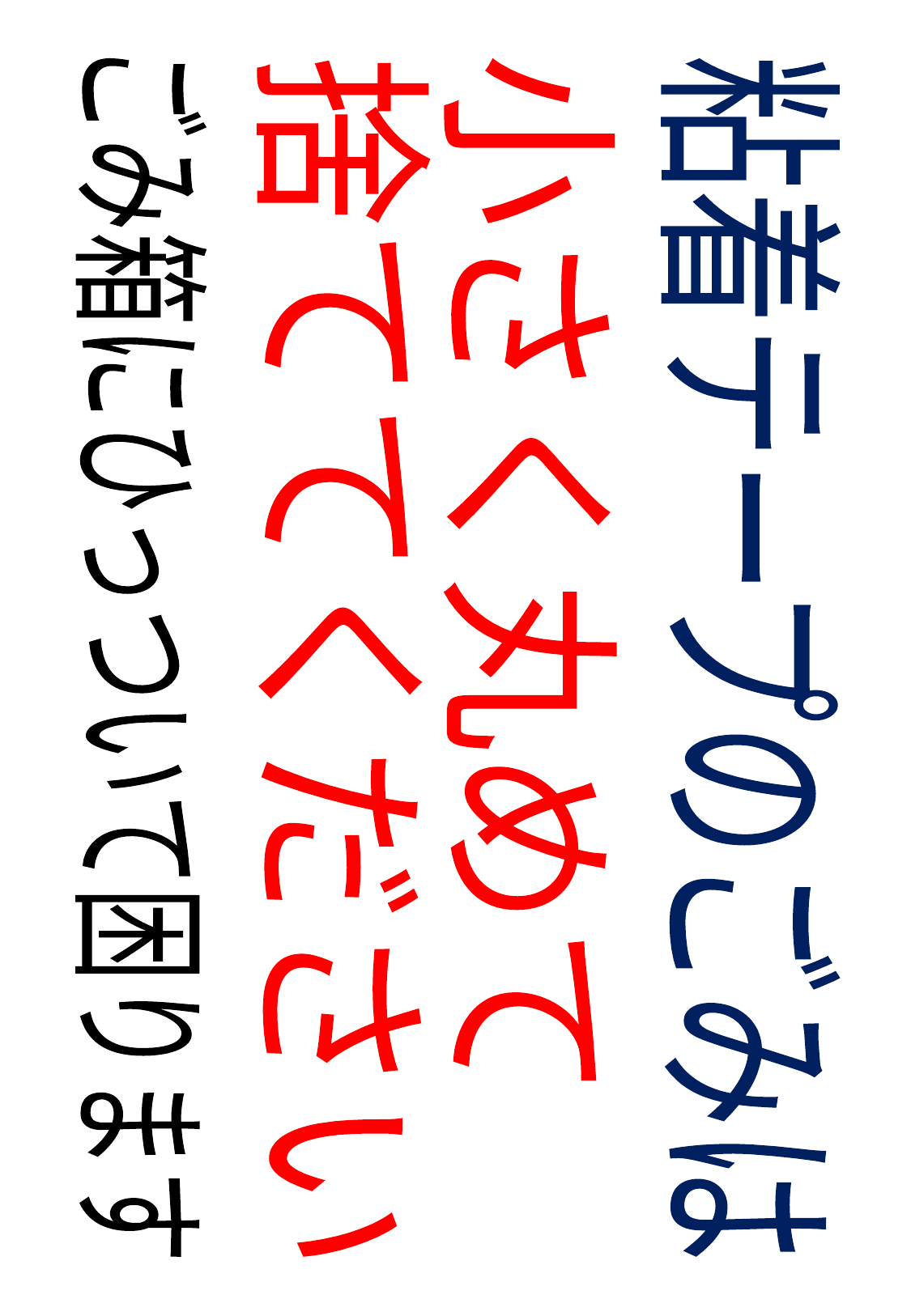

小さく丸めて
捨ててください
粘着テープのごみは
ごみ箱にひっついて困ります